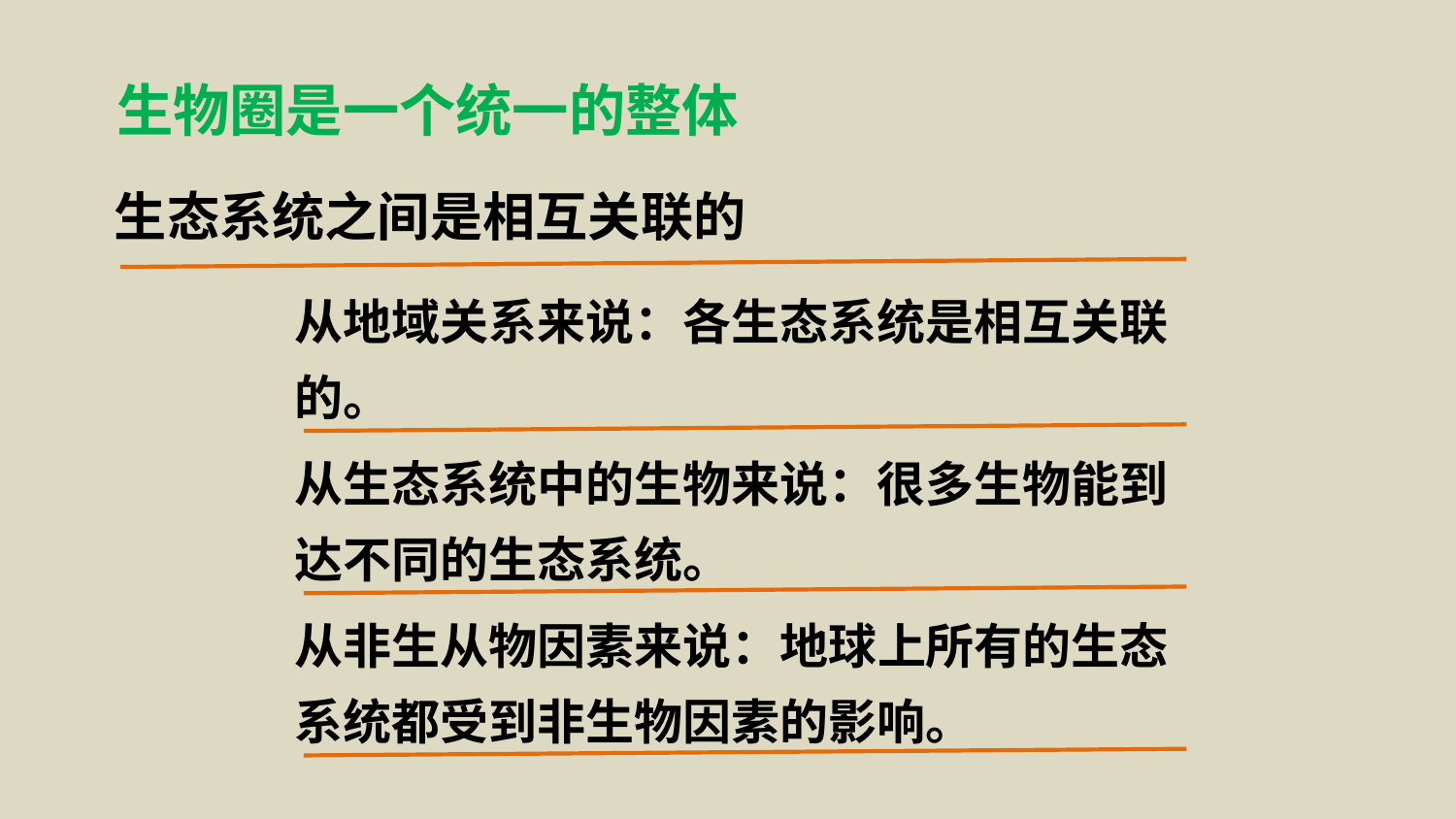

各类生态系统彼此相关联，主要表现在：
生物圈是一个统一的整体
非生从物因素来说：阳光普照大地，水、空气在全球范围
内运动将各个生态系统联系起来。
生态系统之间是相互关联的
从地域关系来说：各生态系统是相互关联的。
从地域关系来说：各生态系统也是相互关联的。如；黄河、长江源自西部雪山和草原 ，提供着农业与城市用水，沿途还形成了湖泊、湿地，最后带着陆地上的土壤和其他物质融入大海。
从生态系统中的生物来说：很多生物能到达不同的生态系统。
从非生从物因素来说：地球上所有的生态系统都受到非生物因素的影响。
从生态系统的生物来说：许多生物能经过或到达不同的生态系统。